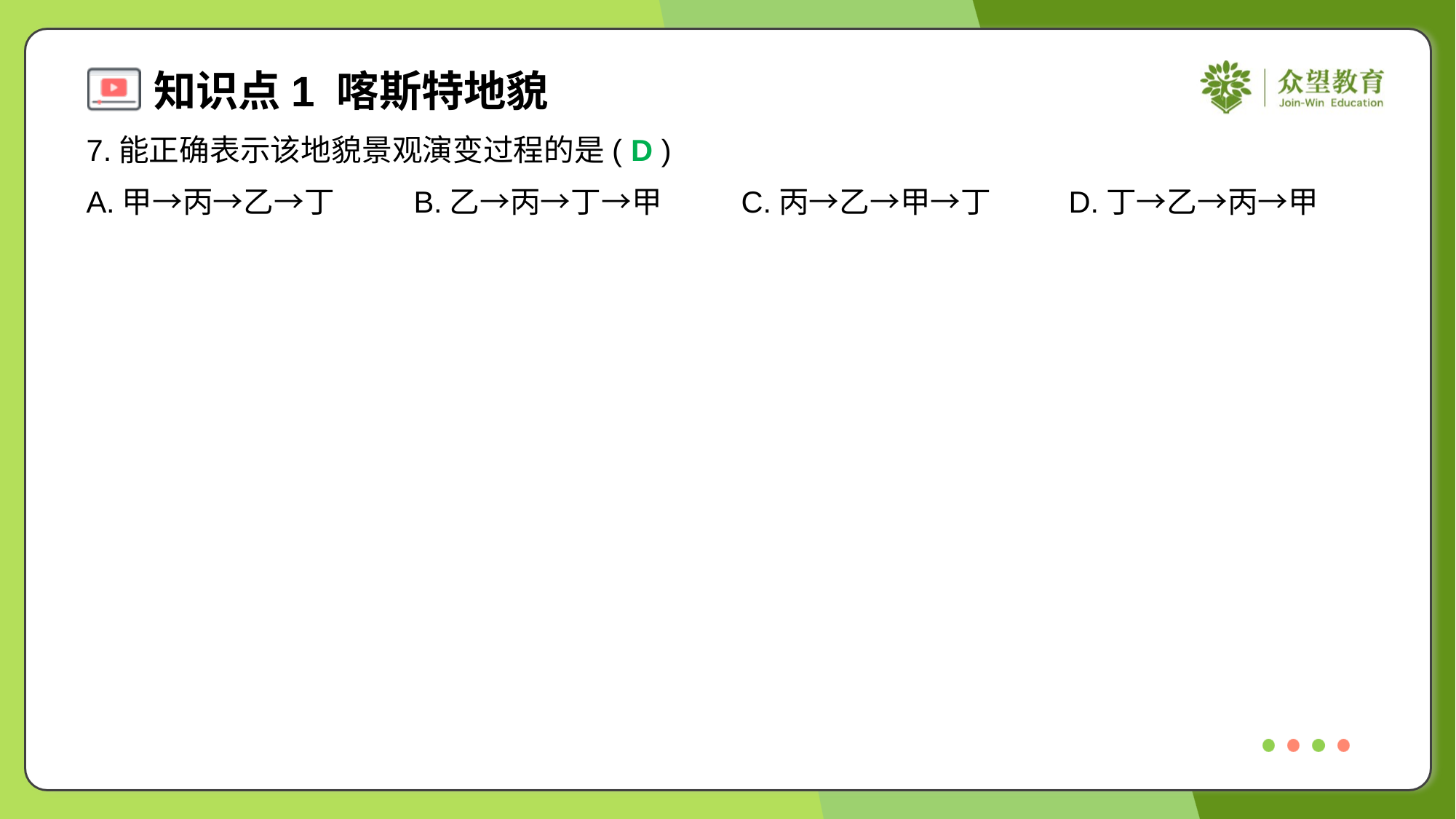

7.能正确表示该地貌景观演变过程的是(     )
D
A.甲→丙→乙→丁	B.乙→丙→丁→甲	C.丙→乙→甲→丁	D.丁→乙→丙→甲